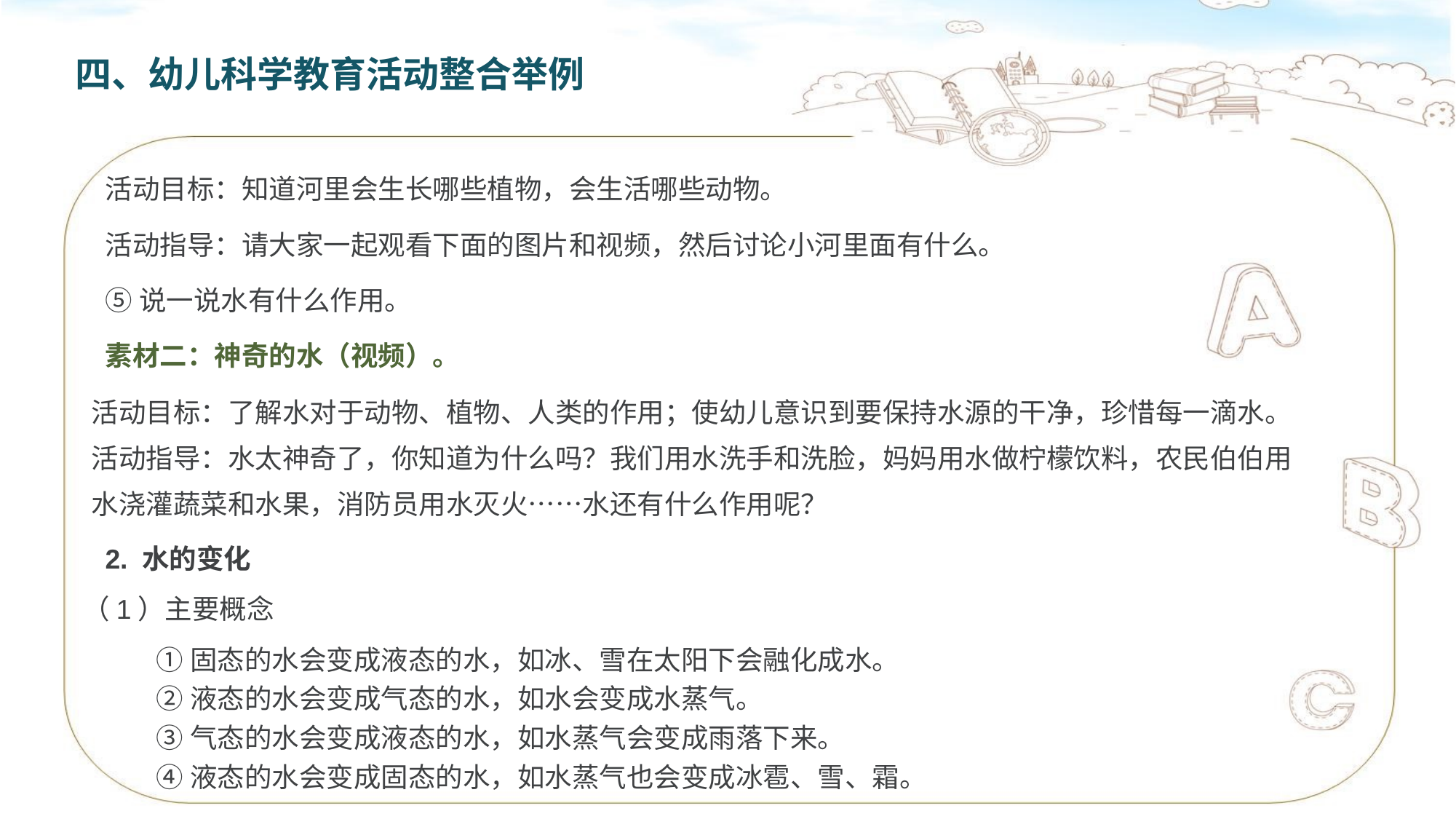

四、幼儿科学教育活动整合举例
活动目标：知道河里会生长哪些植物，会生活哪些动物。
活动指导：请大家一起观看下面的图片和视频，然后讨论小河里面有什么。
⑤说一说水有什么作用。
素材二：神奇的水（视频）。
活动目标：了解水对于动物、植物、人类的作用；使幼儿意识到要保持水源的干净，珍惜每一滴水。
活动指导：水太神奇了，你知道为什么吗？我们用水洗手和洗脸，妈妈用水做柠檬饮料，农民伯伯用水浇灌蔬菜和水果，消防员用水灭火……水还有什么作用呢？
2. 水的变化
（1）主要概念
①固态的水会变成液态的水，如冰、雪在太阳下会融化成水。
②液态的水会变成气态的水，如水会变成水蒸气。
③气态的水会变成液态的水，如水蒸气会变成雨落下来。
④液态的水会变成固态的水，如水蒸气也会变成冰雹、雪、霜。